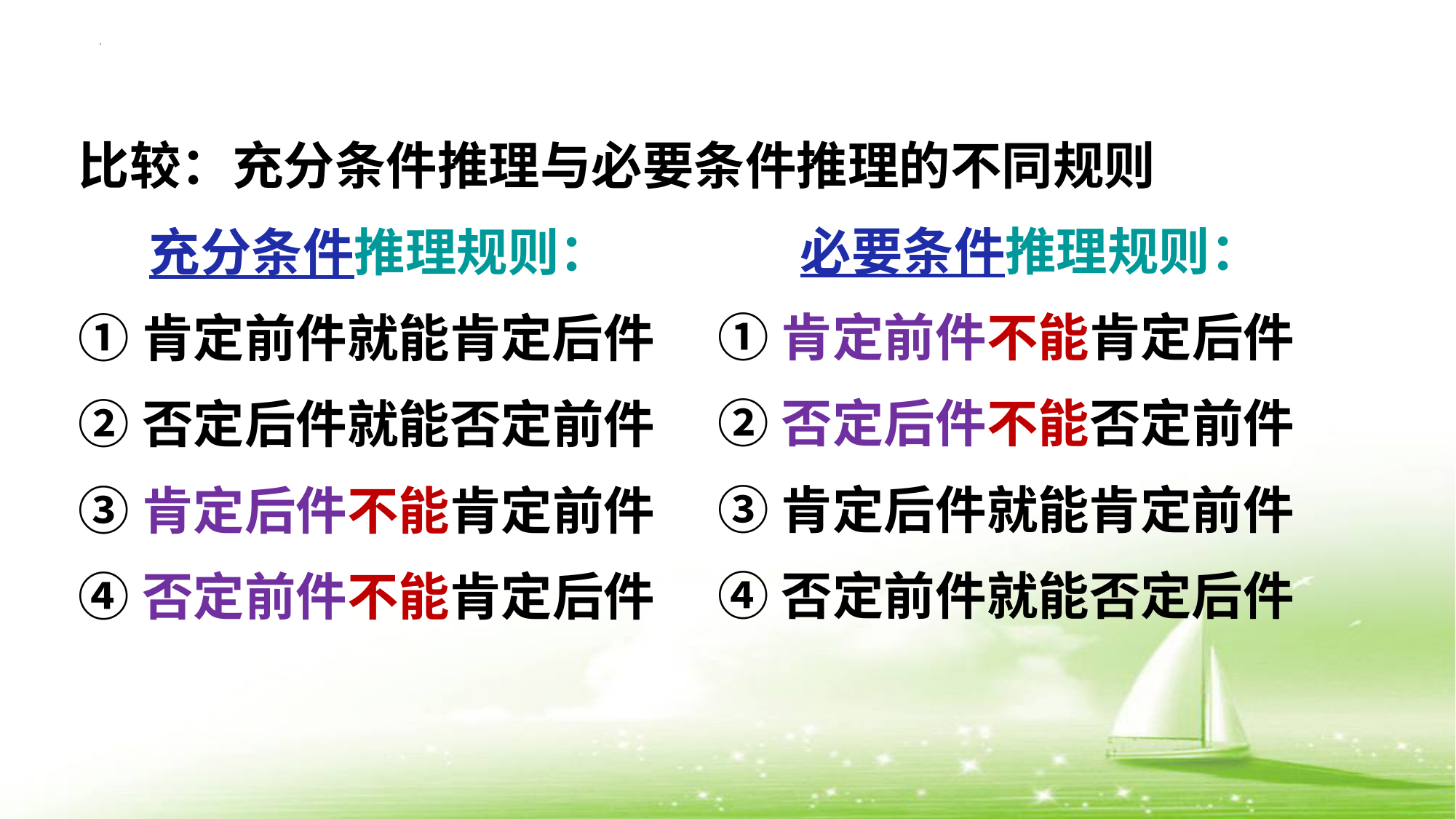

比较：充分条件推理与必要条件推理的不同规则
     充分条件推理规则：
①肯定前件就能肯定后件
②否定后件就能否定前件
③肯定后件不能肯定前件
④否定前件不能肯定后件
      必要条件推理规则：
①肯定前件不能肯定后件
②否定后件不能否定前件
③肯定后件就能肯定前件
④否定前件就能否定后件